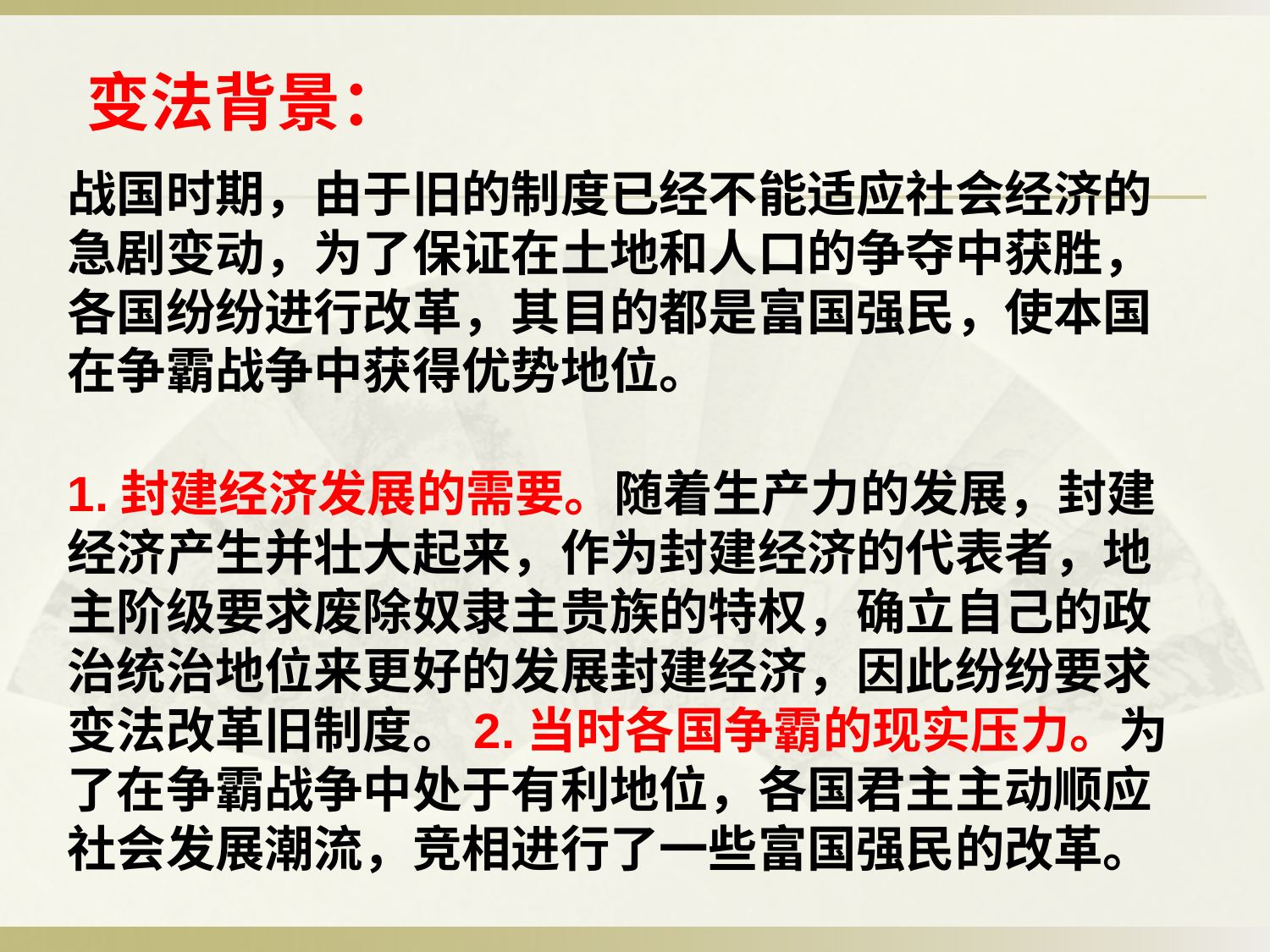

变法背景：
战国时期，由于旧的制度已经不能适应社会经济的急剧变动，为了保证在土地和人口的争夺中获胜，各国纷纷进行改革，其目的都是富国强民，使本国在争霸战争中获得优势地位。
1.封建经济发展的需要。随着生产力的发展，封建经济产生并壮大起来，作为封建经济的代表者，地主阶级要求废除奴隶主贵族的特权，确立自己的政治统治地位来更好的发展封建经济，因此纷纷要求变法改革旧制度。2.当时各国争霸的现实压力。为了在争霸战争中处于有利地位，各国君主主动顺应社会发展潮流，竞相进行了一些富国强民的改革。